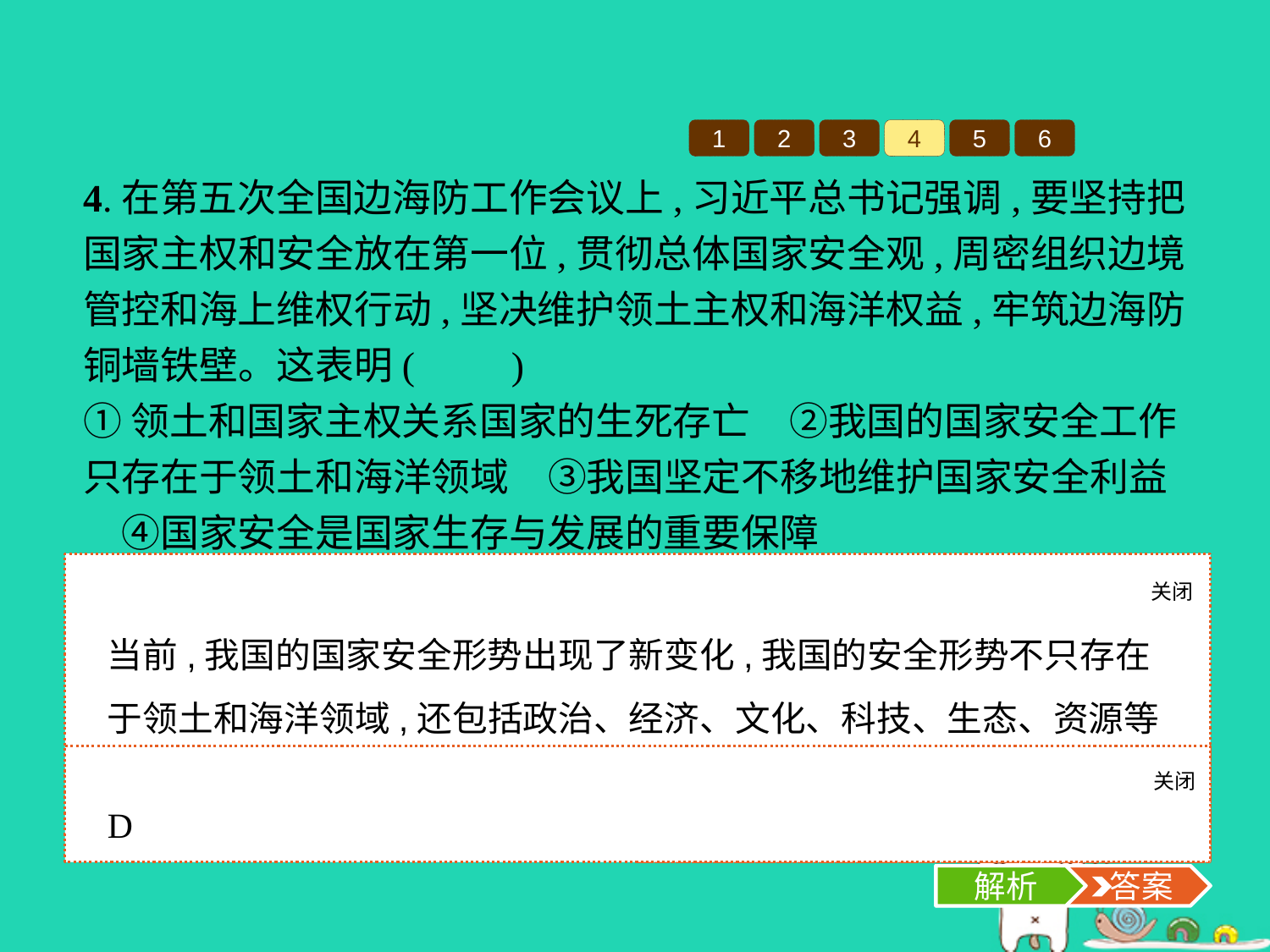

1
2
3
4
5
6
4.在第五次全国边海防工作会议上,习近平总书记强调,要坚持把国家主权和安全放在第一位,贯彻总体国家安全观,周密组织边境管控和海上维权行动,坚决维护领土主权和海洋权益,牢筑边海防铜墙铁壁。这表明(　　)
①领土和国家主权关系国家的生死存亡　②我国的国家安全工作只存在于领土和海洋领域　③我国坚定不移地维护国家安全利益　④国家安全是国家生存与发展的重要保障
A.①②④	B.①②③
C.②③④	D.①③④

关闭
解析

当前,我国的国家安全形势出现了新变化,我国的安全形势不只存在于领土和海洋领域,还包括政治、经济、文化、科技、生态、资源等多个领域,②说法片面,应排除。故选D项。

关闭
解析
  答案

D
解析
  答案